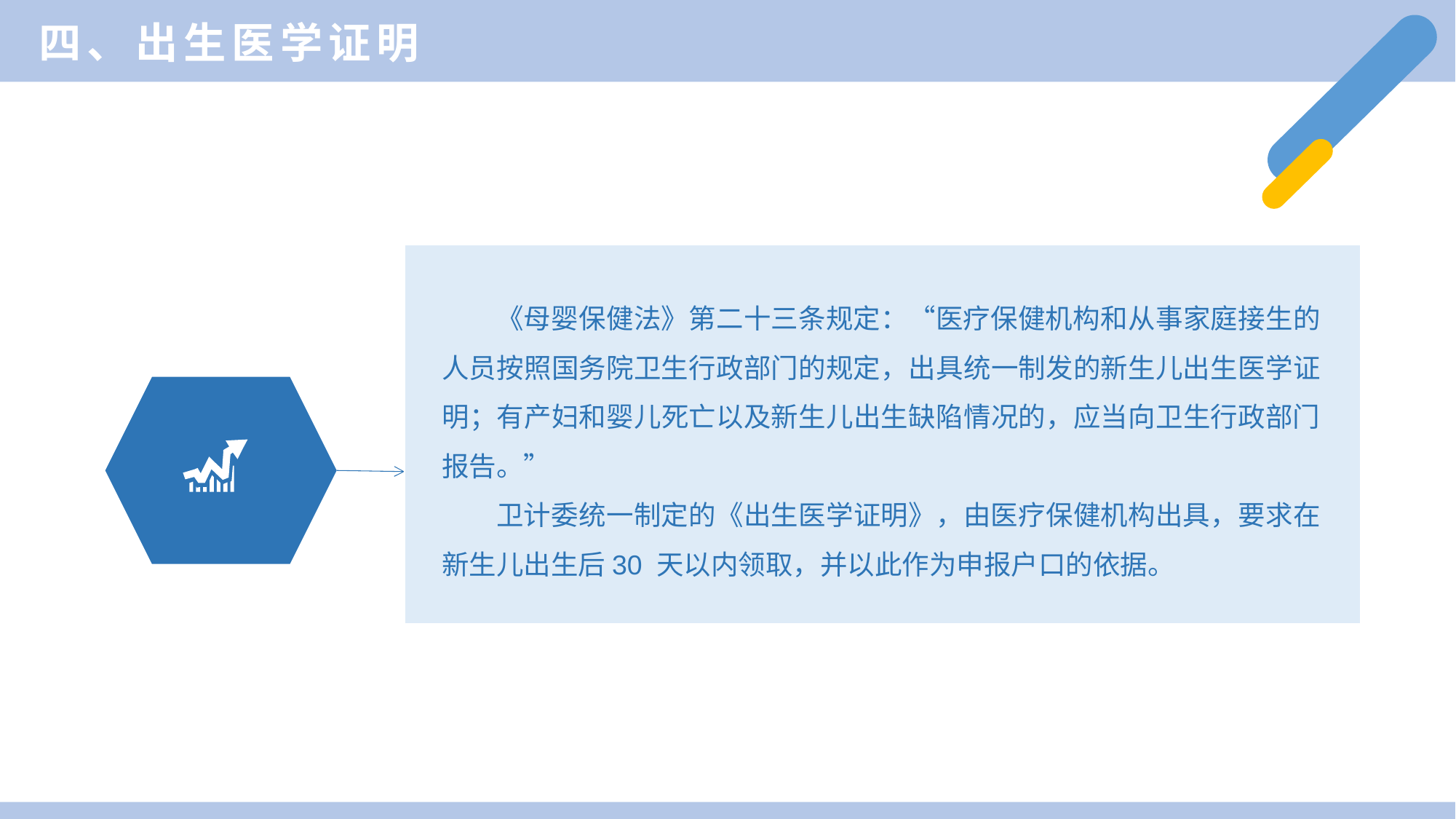

四、出生医学证明

《母婴保健法》第二十三条规定：“医疗保健机构和从事家庭接生的人员按照国务院卫生行政部门的规定，出具统一制发的新生儿出生医学证明；有产妇和婴儿死亡以及新生儿出生缺陷情况的，应当向卫生行政部门报告。”
卫计委统一制定的《出生医学证明》，由医疗保健机构出具，要求在新生儿出生后30 天以内领取，并以此作为申报户口的依据。